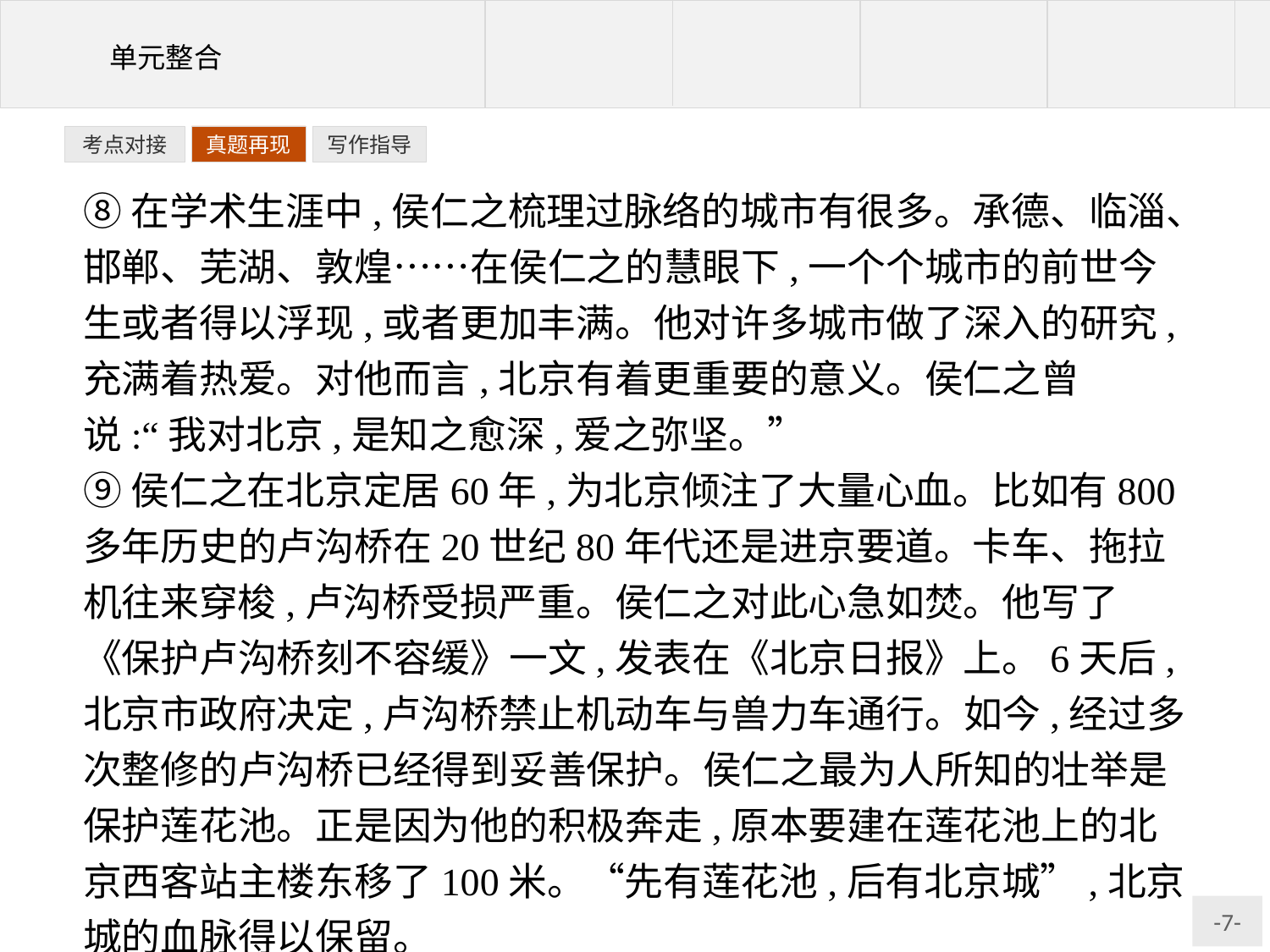

写作指导
考点对接
真题再现
⑧在学术生涯中,侯仁之梳理过脉络的城市有很多。承德、临淄、邯郸、芜湖、敦煌……在侯仁之的慧眼下,一个个城市的前世今生或者得以浮现,或者更加丰满。他对许多城市做了深入的研究,充满着热爱。对他而言,北京有着更重要的意义。侯仁之曾说:“我对北京,是知之愈深,爱之弥坚。”
⑨侯仁之在北京定居60年,为北京倾注了大量心血。比如有800多年历史的卢沟桥在20世纪80年代还是进京要道。卡车、拖拉机往来穿梭,卢沟桥受损严重。侯仁之对此心急如焚。他写了《保护卢沟桥刻不容缓》一文,发表在《北京日报》上。6天后,北京市政府决定,卢沟桥禁止机动车与兽力车通行。如今,经过多次整修的卢沟桥已经得到妥善保护。侯仁之最为人所知的壮举是保护莲花池。正是因为他的积极奔走,原本要建在莲花池上的北京西客站主楼东移了100米。“先有莲花池,后有北京城”,北京城的血脉得以保留。